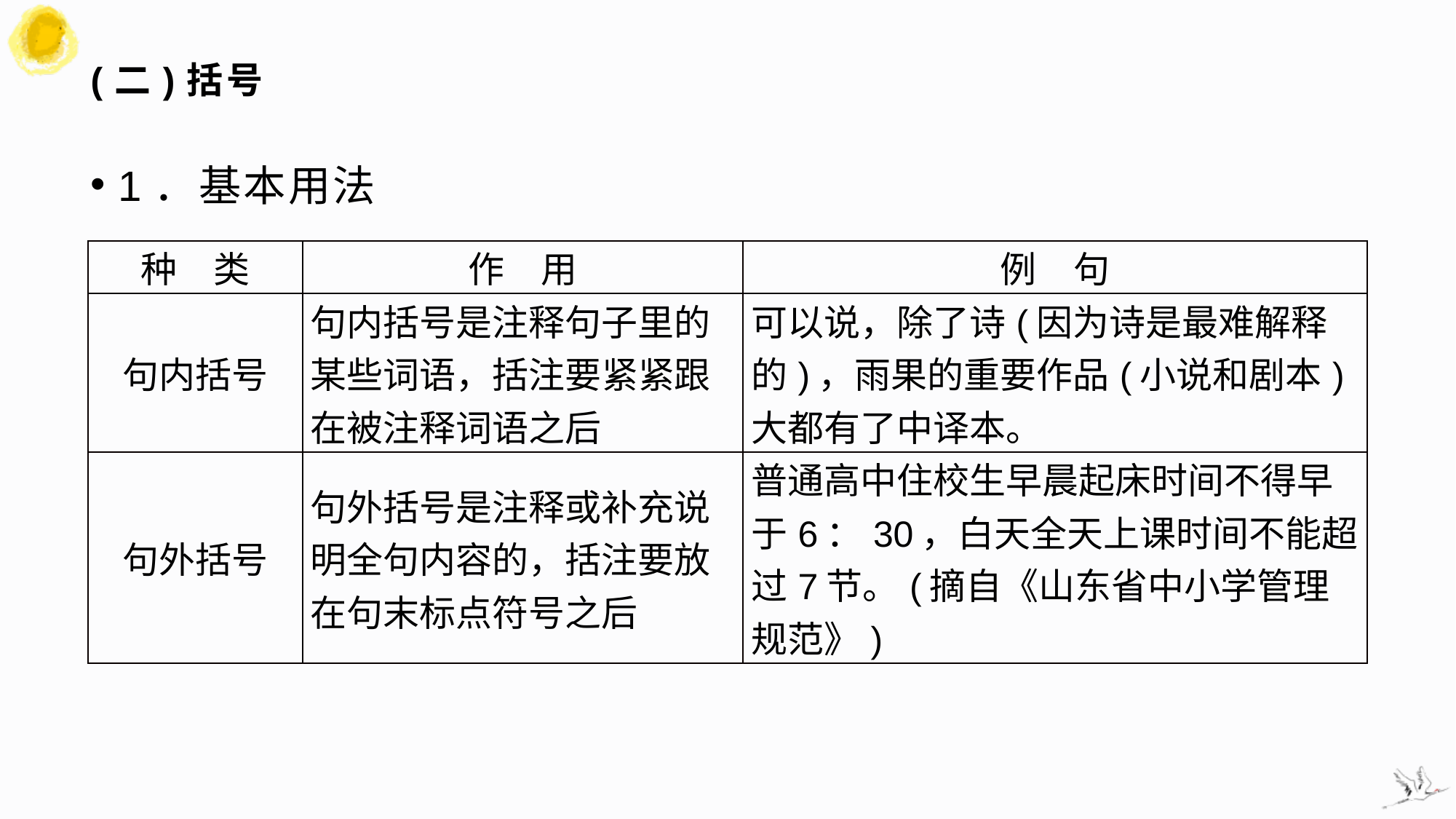

# (二)括号
1．基本用法
| 种　类 | 作　用 | 例　句 |
| --- | --- | --- |
| 句内括号 | 句内括号是注释句子里的某些词语，括注要紧紧跟在被注释词语之后 | 可以说，除了诗(因为诗是最难解释的)，雨果的重要作品(小说和剧本)大都有了中译本。 |
| 句外括号 | 句外括号是注释或补充说明全句内容的，括注要放在句末标点符号之后 | 普通高中住校生早晨起床时间不得早于6：30，白天全天上课时间不能超过7节。(摘自《山东省中小学管理规范》) |